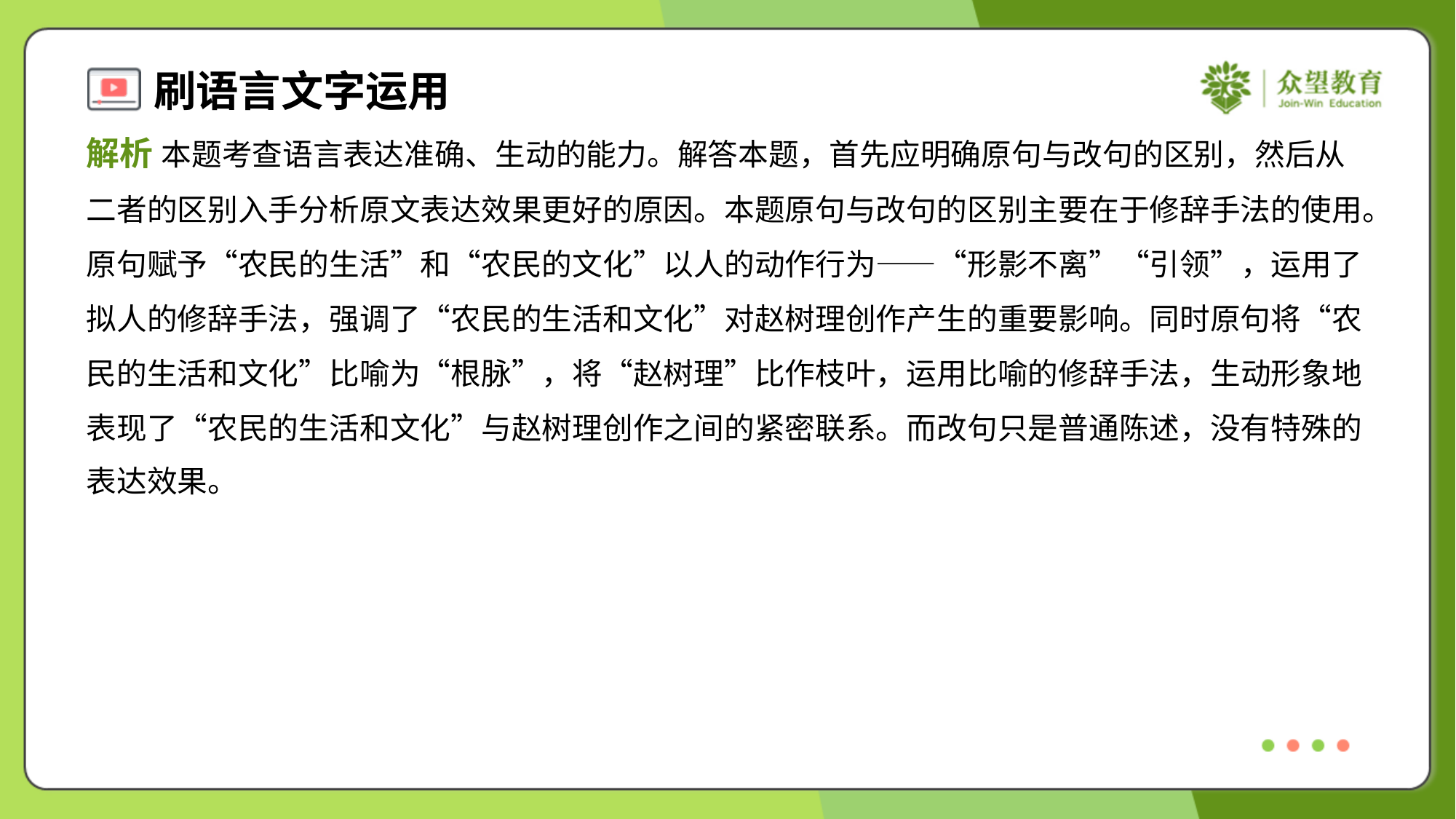

解析 本题考查语言表达准确、生动的能力。解答本题，首先应明确原句与改句的区别，然后从
二者的区别入手分析原文表达效果更好的原因。本题原句与改句的区别主要在于修辞手法的使用。
原句赋予“农民的生活”和“农民的文化”以人的动作行为——“形影不离”“引领”，运用了
拟人的修辞手法，强调了“农民的生活和文化”对赵树理创作产生的重要影响。同时原句将“农
民的生活和文化”比喻为“根脉”，将“赵树理”比作枝叶，运用比喻的修辞手法，生动形象地
表现了“农民的生活和文化”与赵树理创作之间的紧密联系。而改句只是普通陈述，没有特殊的
表达效果。